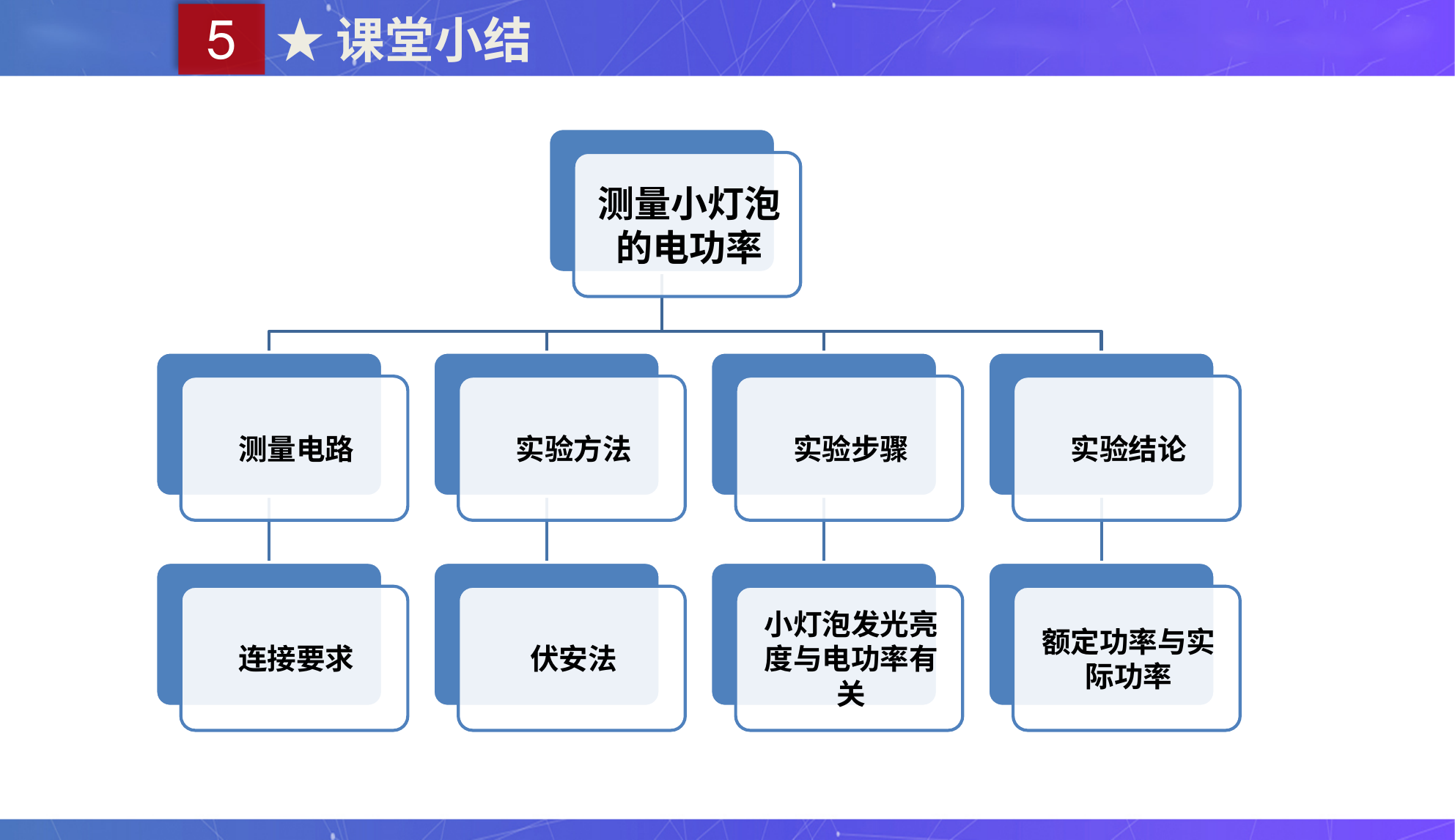

5
★课堂小结
测量小灯泡的电功率
测量电路
连接要求
实验方法
伏安法
实验步骤
小灯泡发光亮度与电功率有关
实验结论
额定功率与实际功率